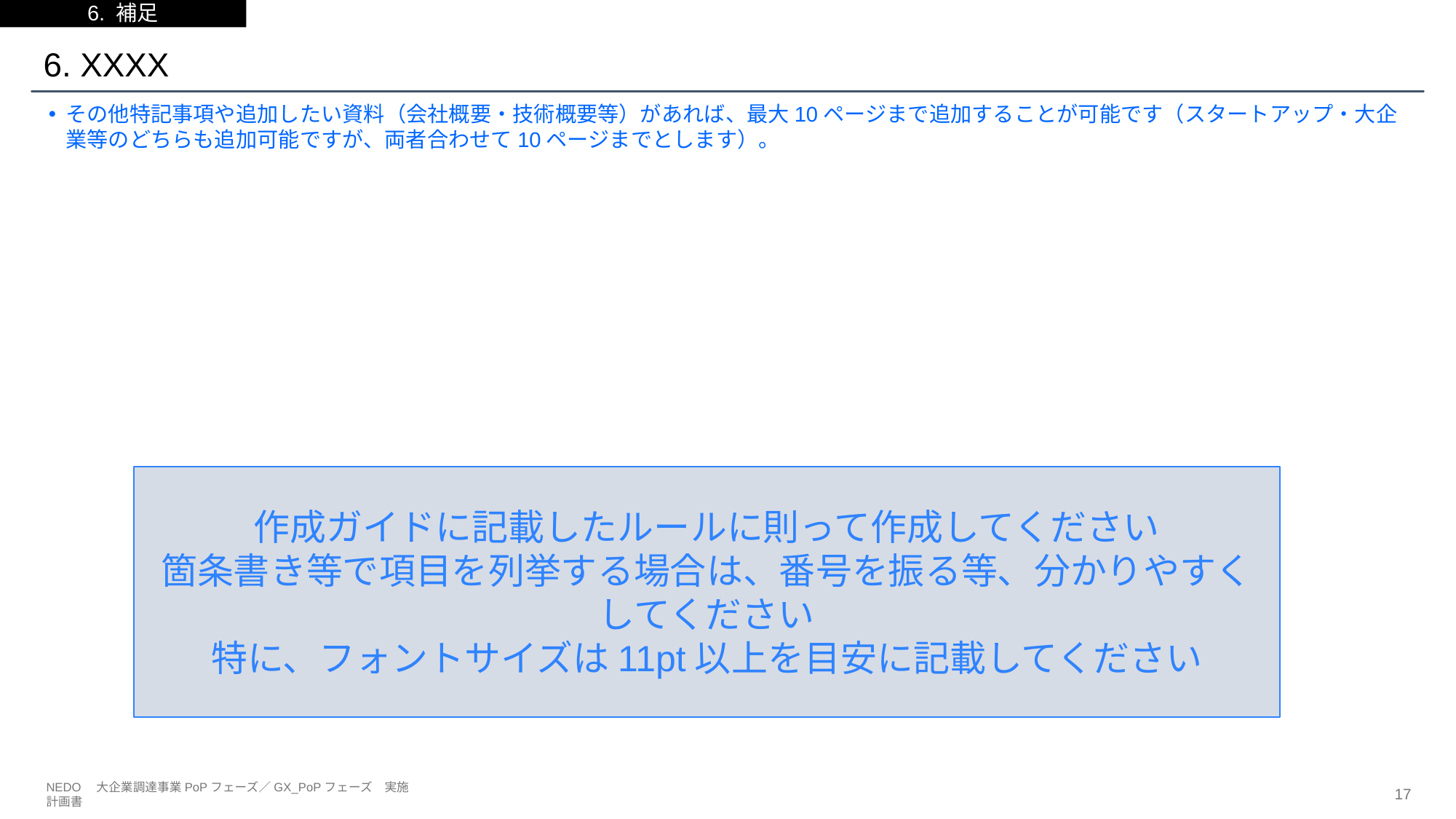

6. 補足
# 6. XXXX
その他特記事項や追加したい資料（会社概要・技術概要等）があれば、最大10ページまで追加することが可能です（スタートアップ・大企業等のどちらも追加可能ですが、両者合わせて10ページまでとします）。
作成ガイドに記載したルールに則って作成してください
箇条書き等で項目を列挙する場合は、番号を振る等、分かりやすくしてください
特に、フォントサイズは11pt以上を目安に記載してください
NEDO　大企業調達事業PoPフェーズ／GX_PoPフェーズ　実施計画書
17